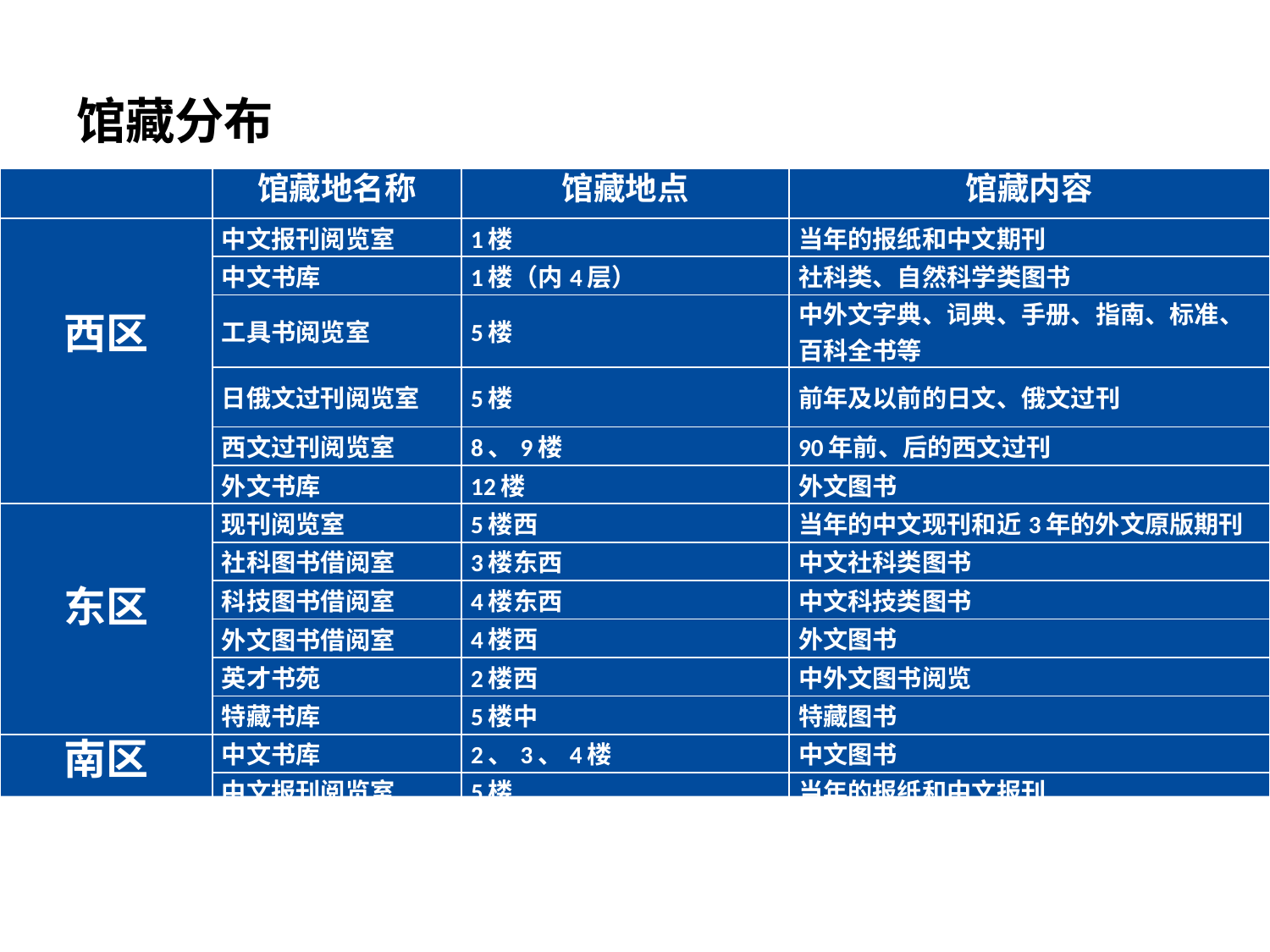

# 馆藏分布

|  | 馆藏地名称 | 馆藏地点 | 馆藏内容 |
| --- | --- | --- | --- |
| 西区 | 中文报刊阅览室 | 1楼 | 当年的报纸和中文期刊 |
|  | 中文书库 | 1楼（内4层） | 社科类、自然科学类图书 |
|  | 工具书阅览室 | 5楼 | 中外文字典、词典、手册、指南、标准、百科全书等 |
|  | 日俄文过刊阅览室 | 5楼 | 前年及以前的日文、俄文过刊 |
|  | 西文过刊阅览室 | 8、9楼 | 90年前、后的西文过刊 |
|  | 外文书库 | 12楼 | 外文图书 |
| 东区 | 现刊阅览室 | 5楼西 | 当年的中文现刊和近3年的外文原版期刊 |
|  | 社科图书借阅室 | 3楼东西 | 中文社科类图书 |
|  | 科技图书借阅室 | 4楼东西 | 中文科技类图书 |
|  | 外文图书借阅室 | 4楼西 | 外文图书 |
|  | 英才书苑 | 2楼西 | 中外文图书阅览 |
|  | 特藏书库 | 5楼中 | 特藏图书 |
| 南区 | 中文书库 | 2、3、4楼 | 中文图书 |
|  | 中文报刊阅览室 | 5楼 | 当年的报纸和中文报刊 |